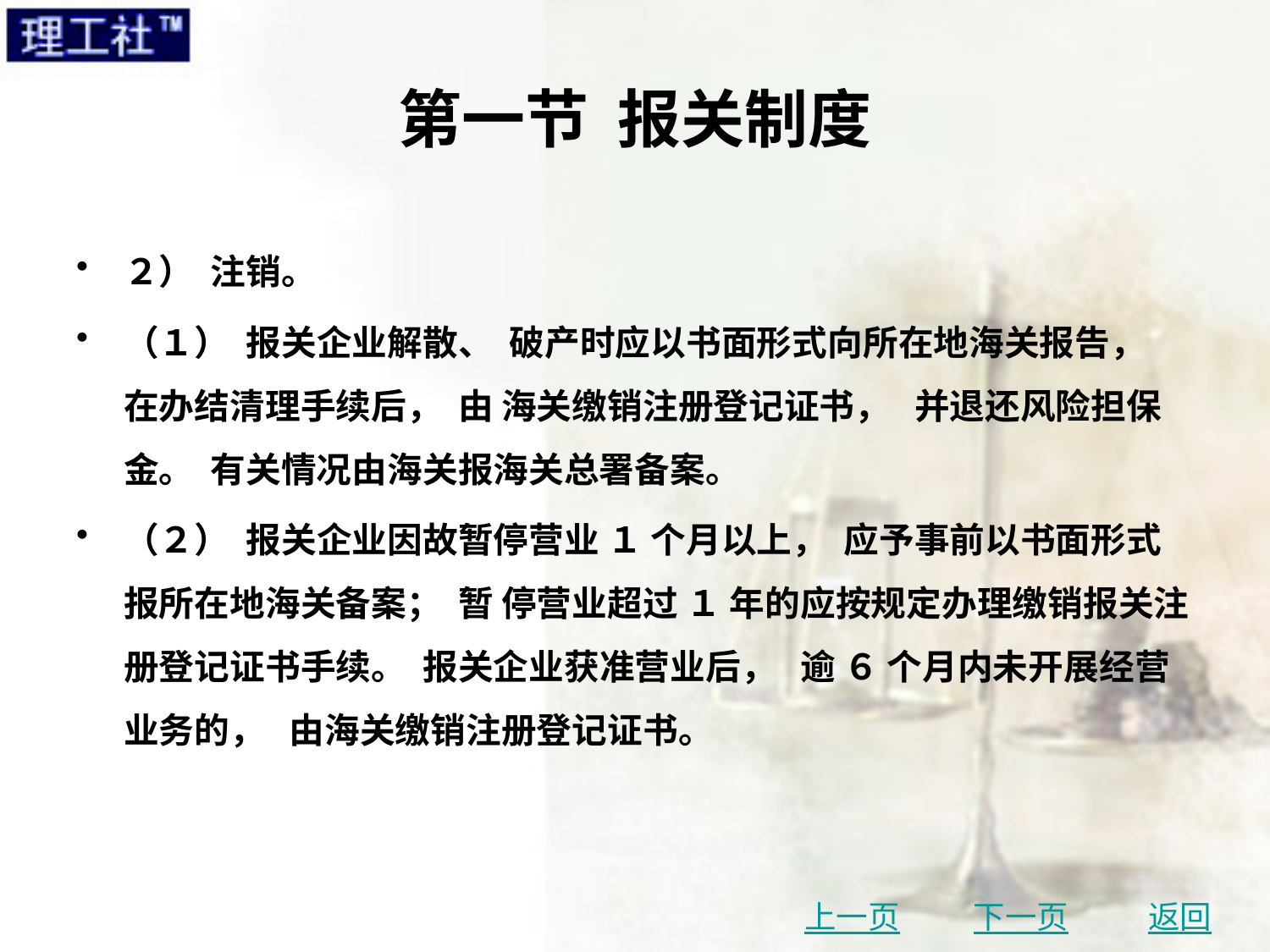

# 第一节  报关制度
２）  注销。
（１）  报关企业解散、  破产时应以书面形式向所在地海关报告，  在办结清理手续后，  由 海关缴销注册登记证书，   并退还风险担保金。  有关情况由海关报海关总署备案。
（２）  报关企业因故暂停营业 １ 个月以上，  应予事前以书面形式报所在地海关备案；  暂 停营业超过 １ 年的应按规定办理缴销报关注册登记证书手续。  报关企业获准营业后，   逾 ６ 个月内未开展经营业务的，   由海关缴销注册登记证书。

上一页
下一页
返回